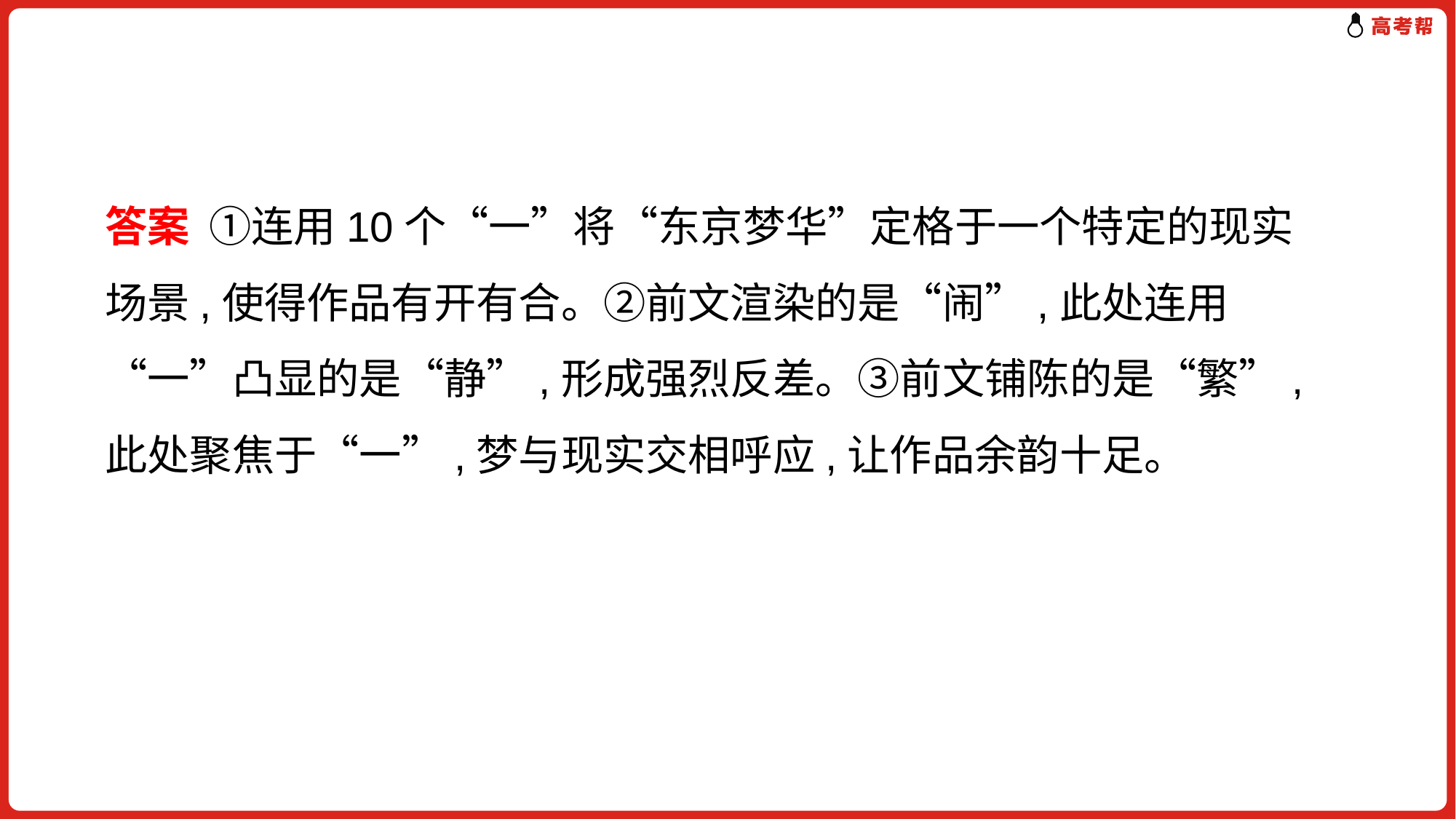

答案  ①连用10个“一”将“东京梦华”定格于一个特定的现实场景,使得作品有开有合。②前文渲染的是“闹”,此处连用“一”凸显的是“静”,形成强烈反差。③前文铺陈的是“繁”,此处聚焦于“一”,梦与现实交相呼应,让作品余韵十足。